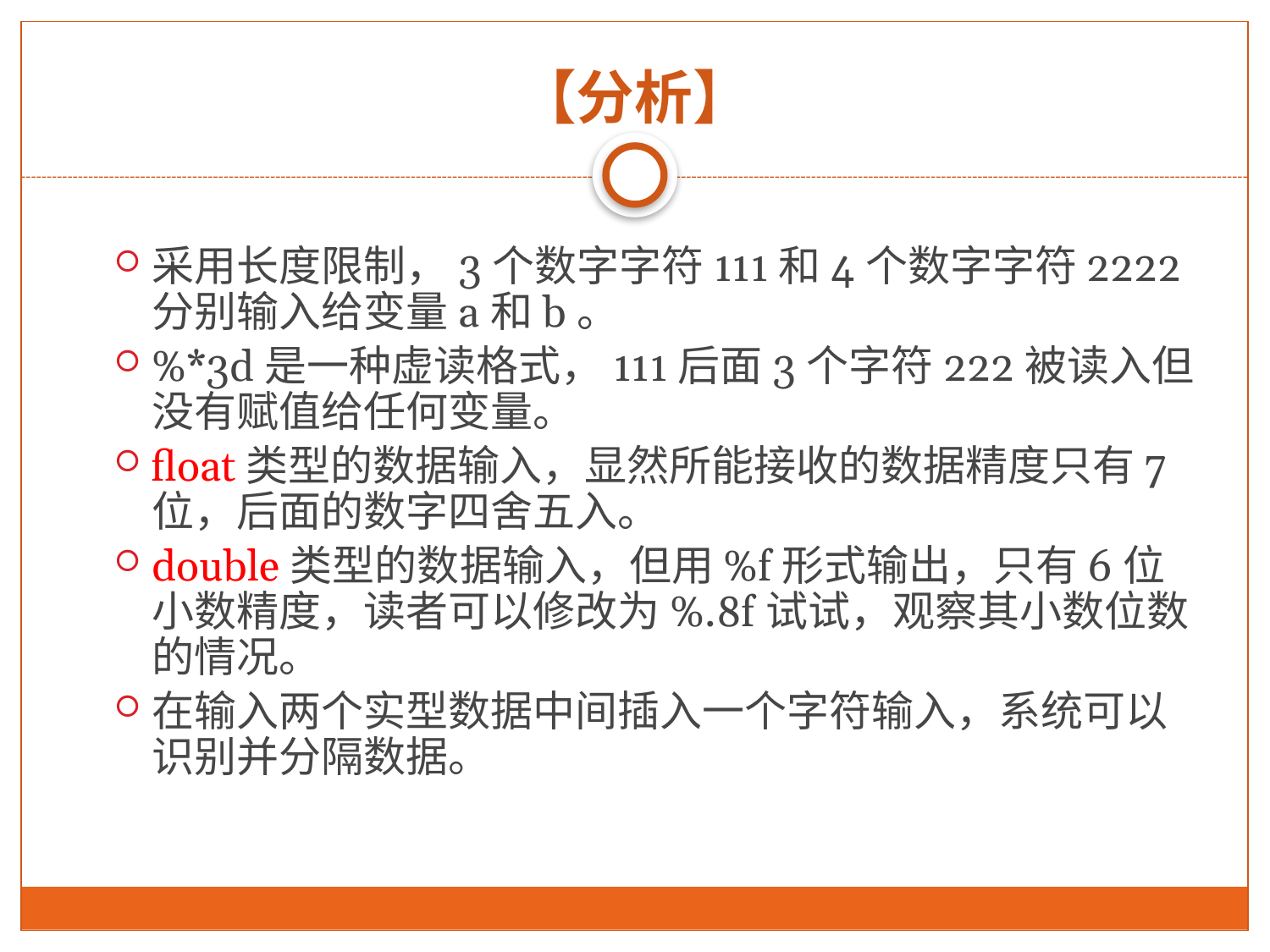

# 【分析】
采用长度限制，3个数字字符111和4个数字字符2222分别输入给变量a和b。
%*3d是一种虚读格式，111后面3个字符222被读入但没有赋值给任何变量。
float类型的数据输入，显然所能接收的数据精度只有7位，后面的数字四舍五入。
double类型的数据输入，但用%f形式输出，只有6位小数精度，读者可以修改为%.8f试试，观察其小数位数的情况。
在输入两个实型数据中间插入一个字符输入，系统可以识别并分隔数据。